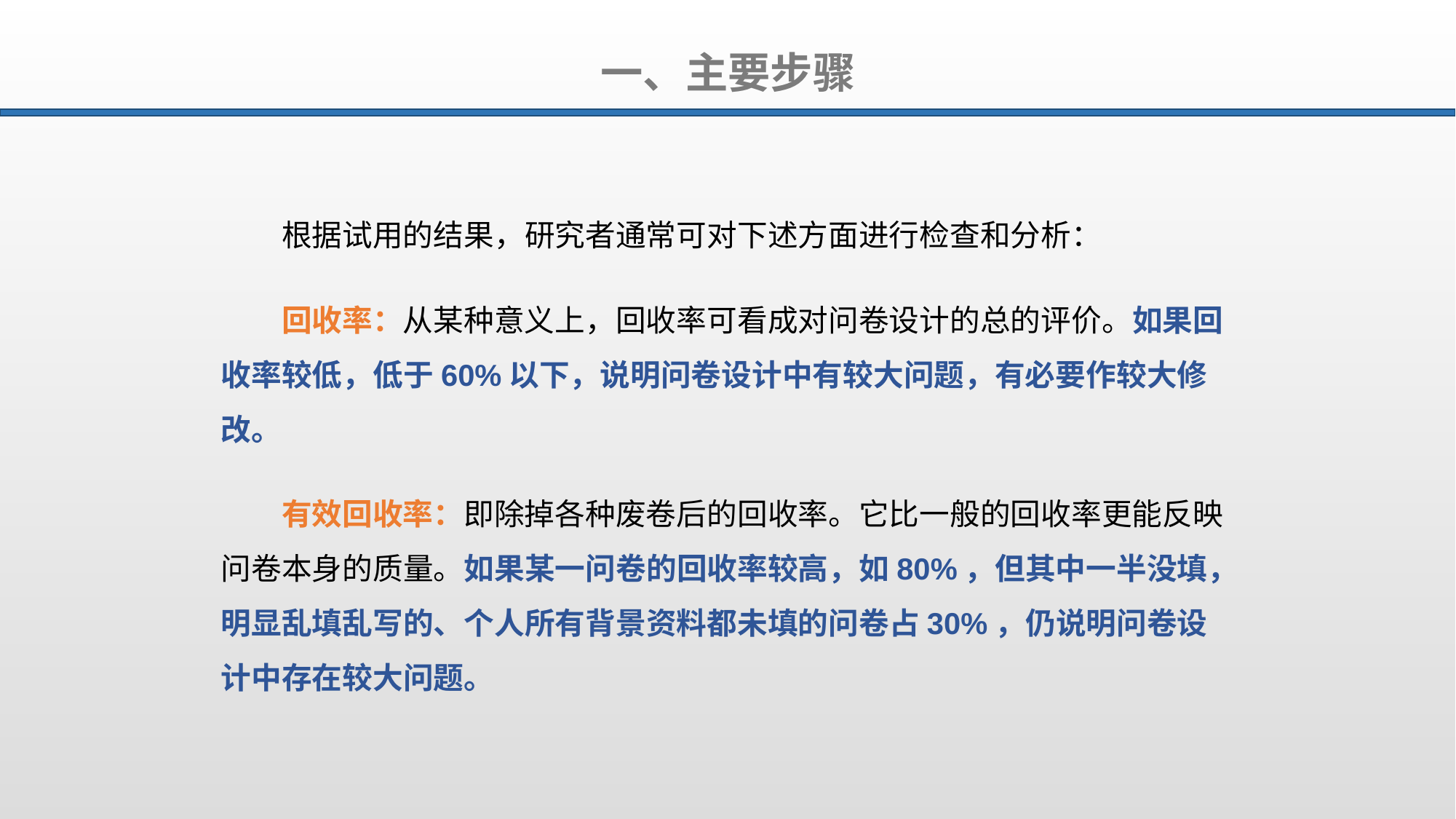

一、主要步骤

根据试用的结果，研究者通常可对下述方面进行检查和分析：
回收率：从某种意义上，回收率可看成对问卷设计的总的评价。如果回收率较低，低于60%以下，说明问卷设计中有较大问题，有必要作较大修改。
有效回收率：即除掉各种废卷后的回收率。它比一般的回收率更能反映问卷本身的质量。如果某一问卷的回收率较高，如80%，但其中一半没填，明显乱填乱写的、个人所有背景资料都未填的问卷占30%，仍说明问卷设计中存在较大问题。